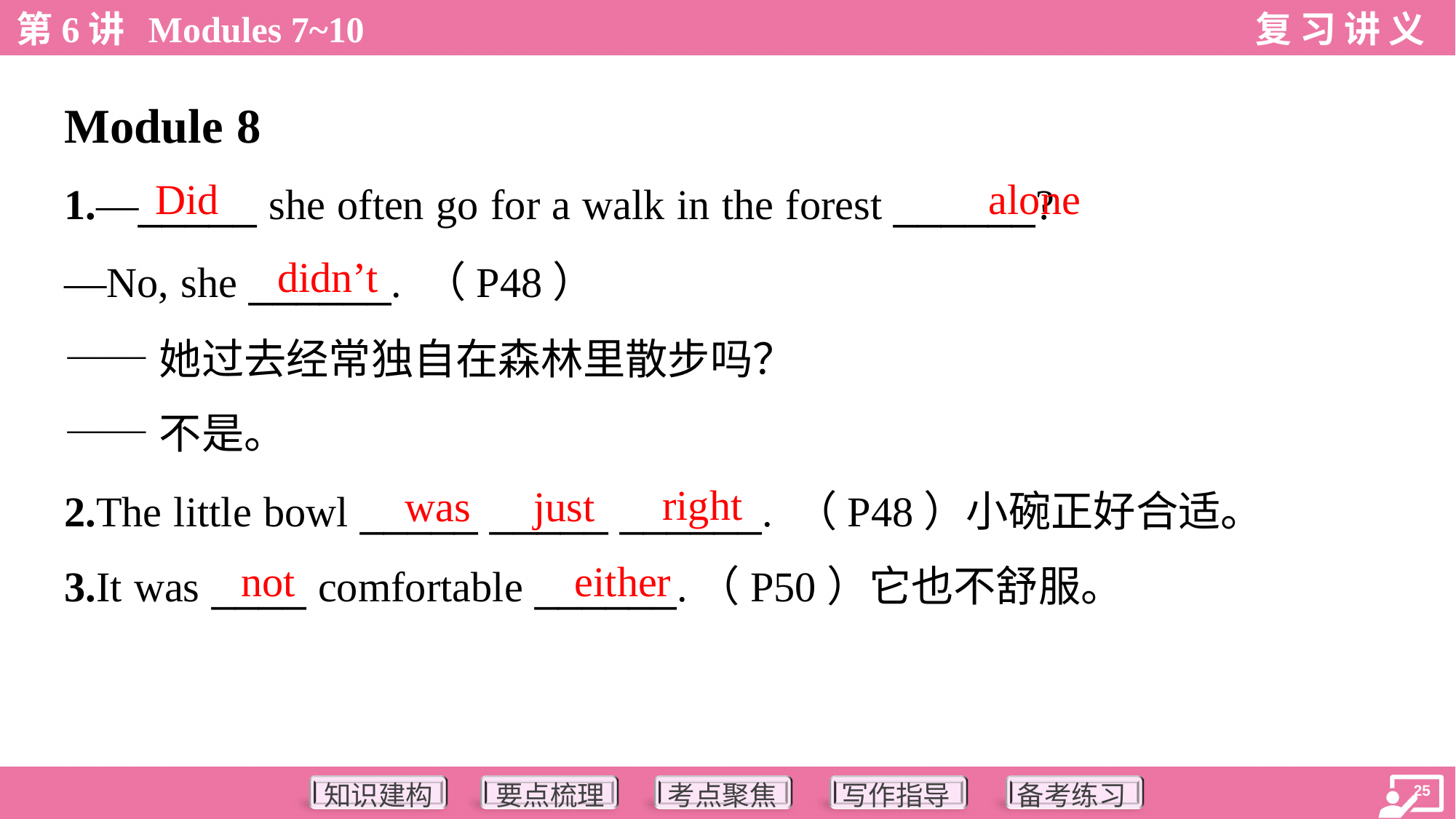

Module 8
Did
alone
1.—_____ she often go for a walk in the forest ______?
—No, she ______. （P48）
——她过去经常独自在森林里散步吗？
——不是。
didn’t
right
was
just
2.The little bowl _____ _____ ______. （P48）小碗正好合适。
3.It was ____ comfortable ______.（P50）它也不舒服。
not
either